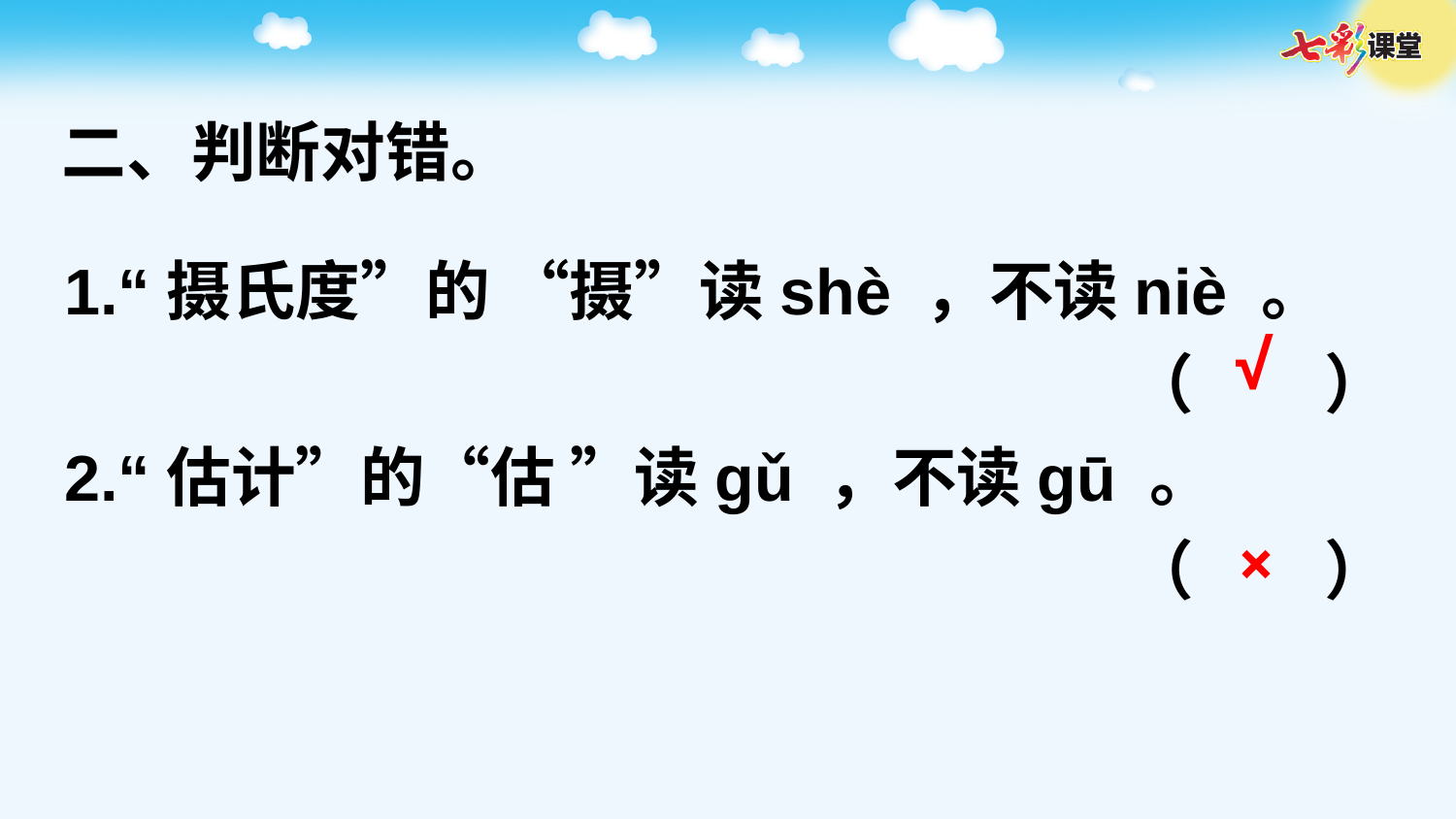

二、判断对错。
1.“摄氏度”的 “摄”读shè ，不读niè 。
（　　）
2.“估计”的“估 ”读ɡǔ ，不读ɡū 。
（　　）
√
×